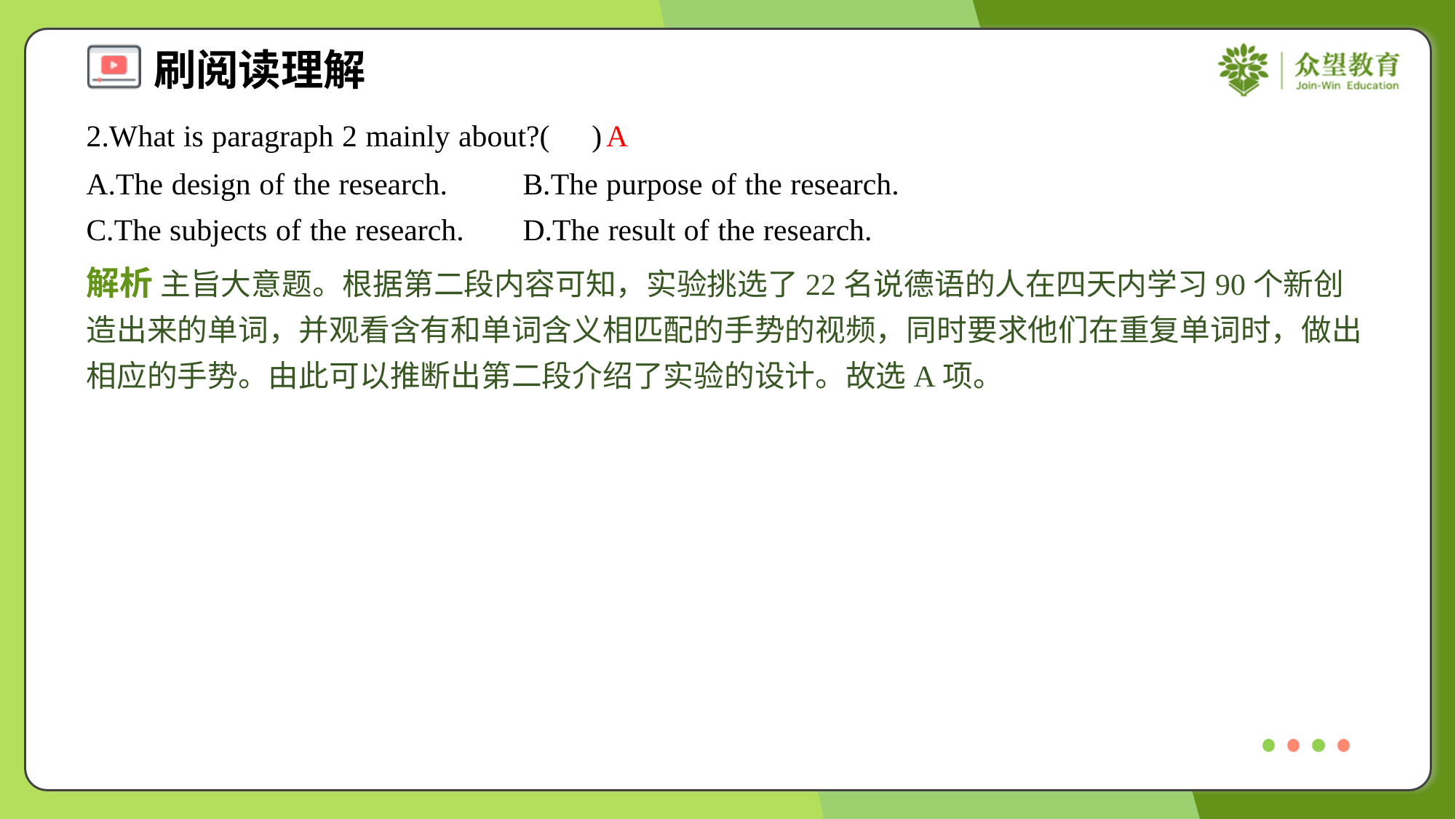

2.What is paragraph 2 mainly about?(     )
A
A.The design of the research.	B.The purpose of the research.
C.The subjects of the research.	D.The result of the research.
解析 主旨大意题。根据第二段内容可知，实验挑选了22名说德语的人在四天内学习90个新创造出来的单词，并观看含有和单词含义相匹配的手势的视频，同时要求他们在重复单词时，做出相应的手势。由此可以推断出第二段介绍了实验的设计。故选A项。